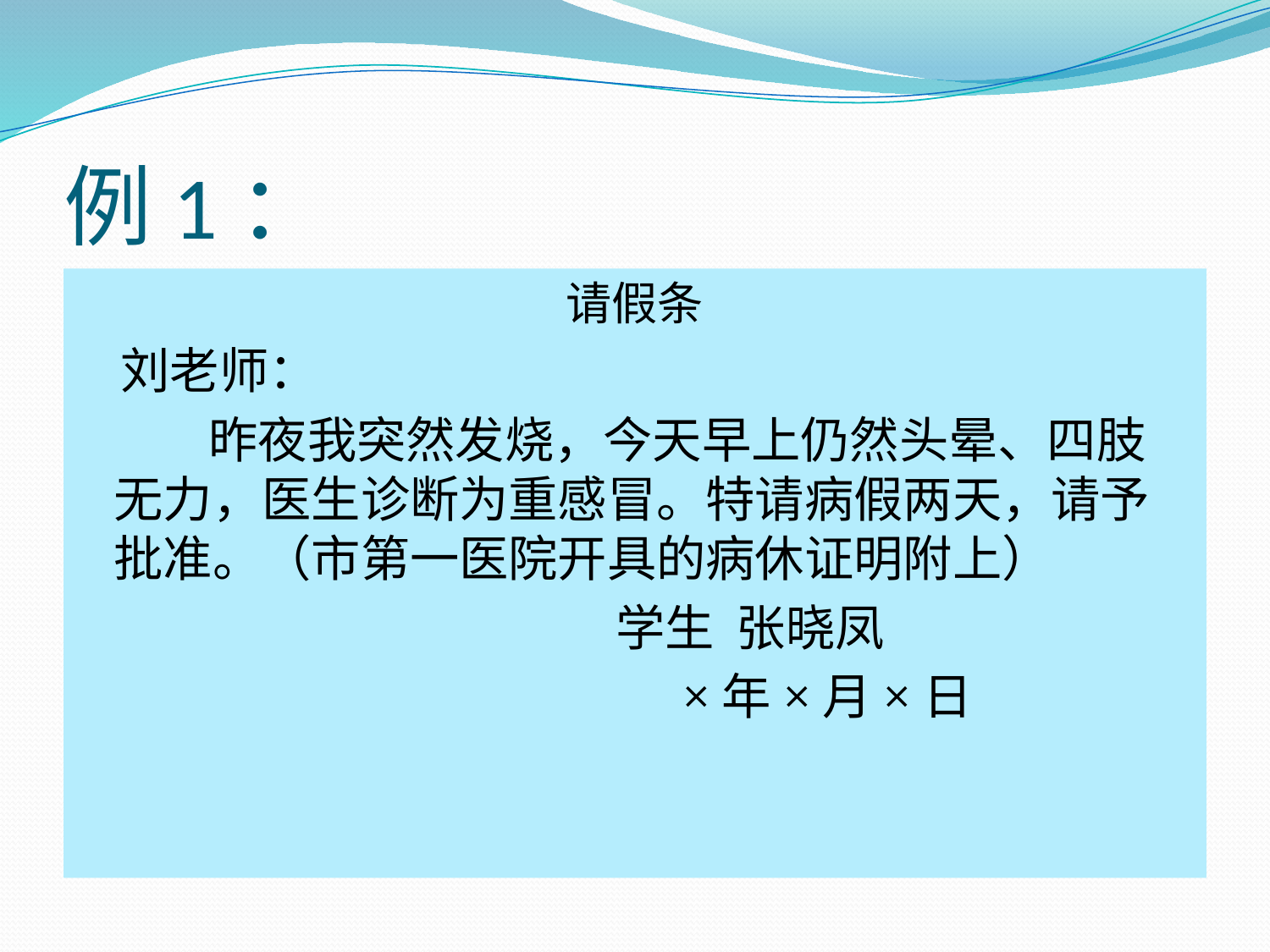

# 例1：
请假条
   刘老师：
           昨夜我突然发烧，今天早上仍然头晕、四肢无力，医生诊断为重感冒。特请病假两天，请予批准。（市第一医院开具的病休证明附上）
                                                学生  张晓凤
                                               ×年×月×日